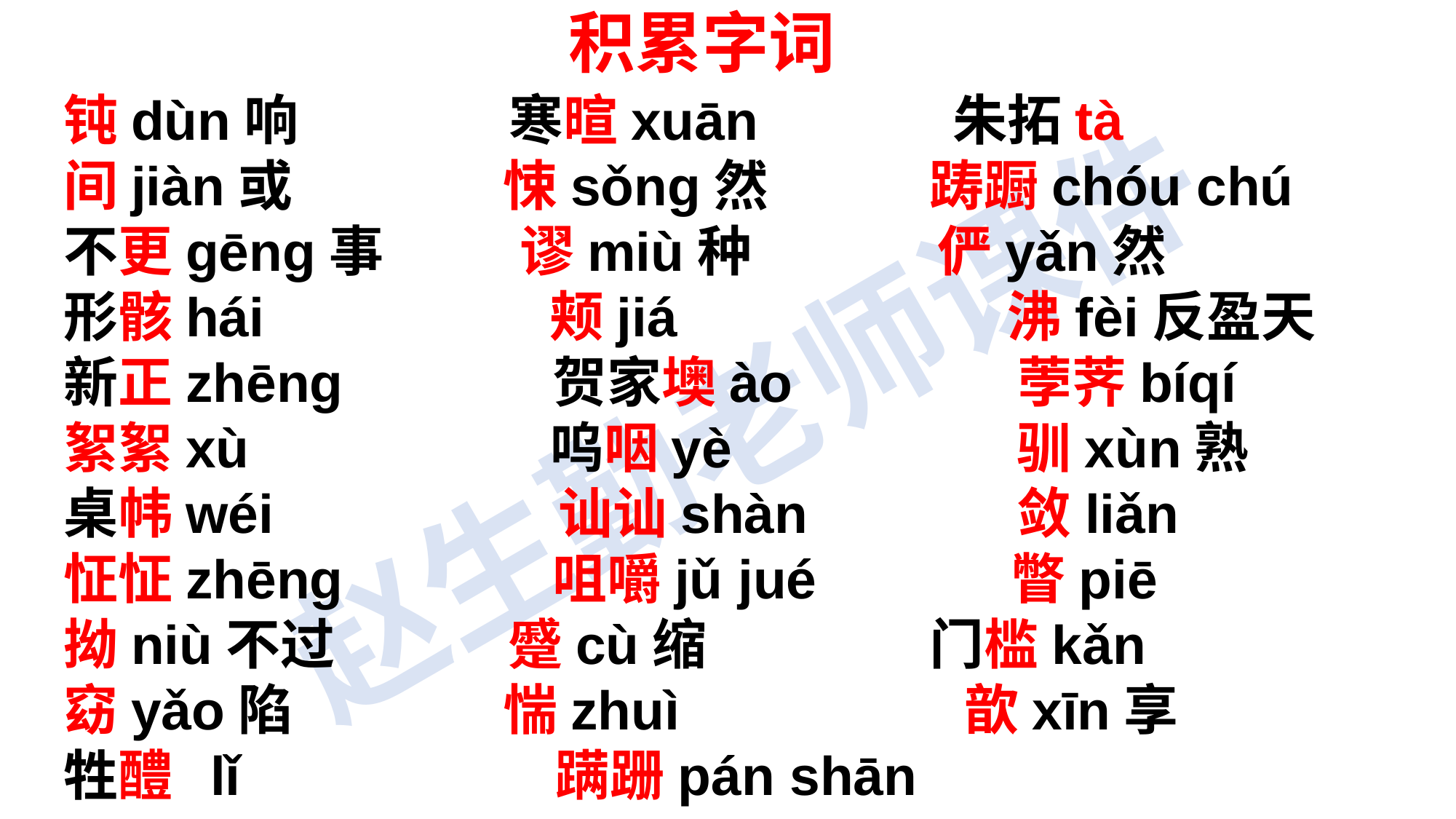

积累字词
钝dùn响                 寒暄xuān            朱拓tà
间jiàn或                 悚sǒng然             踌蹰chóu chú
不更gēng事           谬miù种               俨yǎn然
形骸hái                  颊jiá                     沸fèi反盈天
新正zhēng             贺家墺ào              荸荠bíqí
絮絮xù                   呜咽yè                  驯xùn熟
桌帏wéi                  讪讪shàn             敛liǎn
怔怔zhēng             咀嚼jǔ jué            瞥piē
拗niù不过              蹙cù缩                  门槛kǎn
窈yǎo陷                 惴zhuì                  歆xīn享
牲醴  lǐ                    蹒跚pán shān